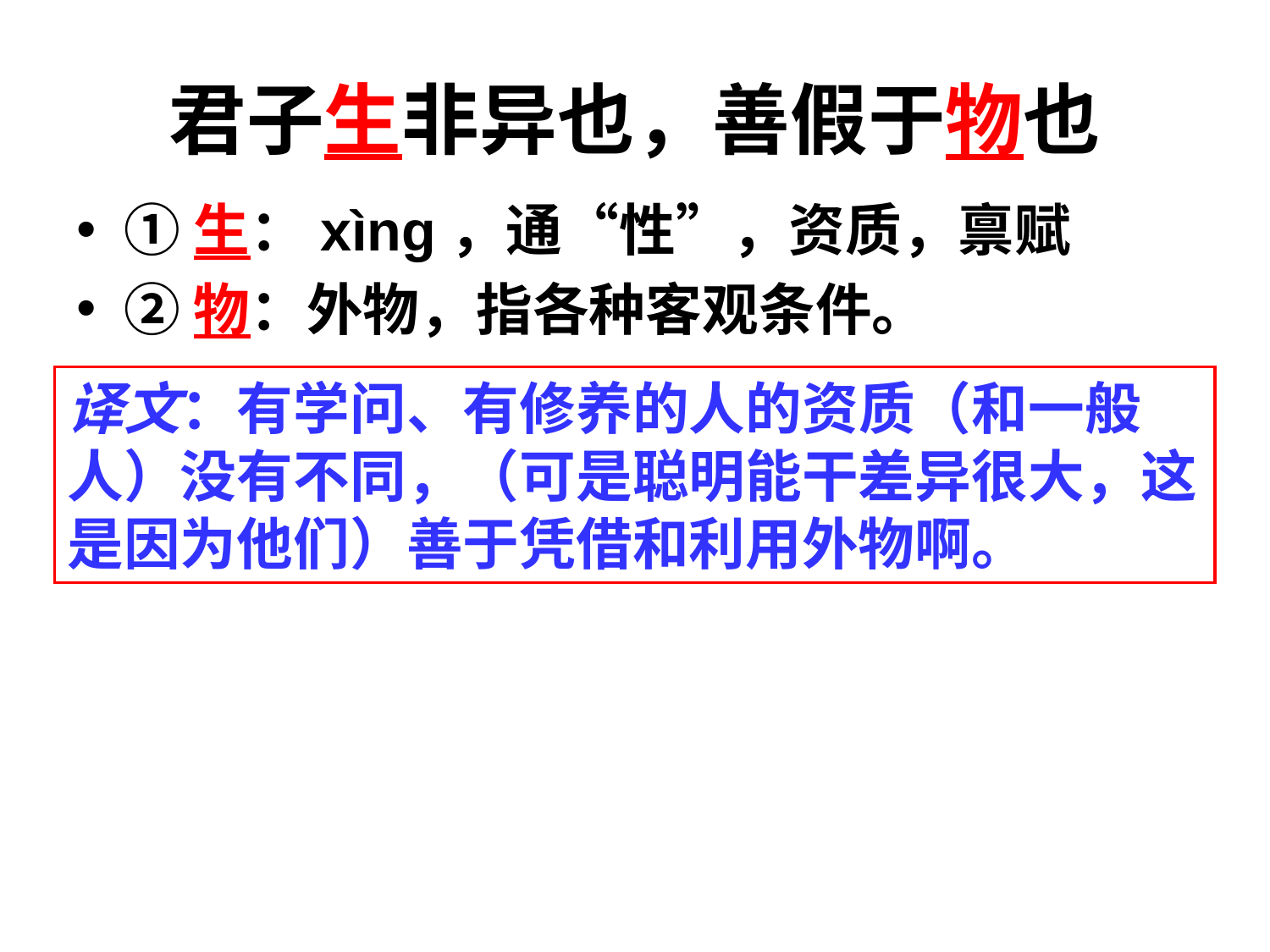

# 君子生非异也，善假于物也
①生：xìng，通“性”，资质，禀赋
②物：外物，指各种客观条件。

译文：有学问、有修养的人的资质（和一般人）没有不同，（可是聪明能干差异很大，这是因为他们）善于凭借和利用外物啊。